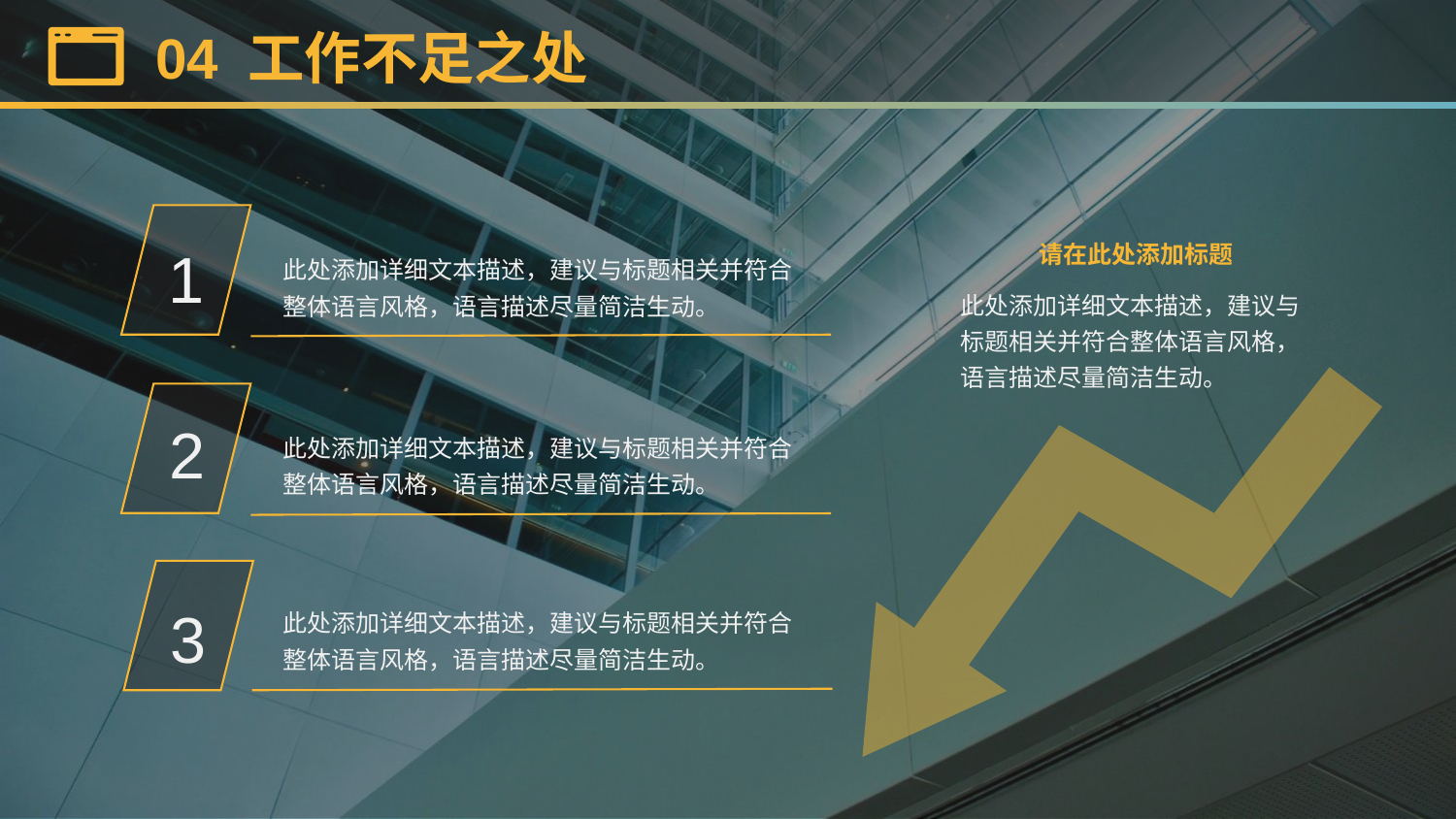

04 工作不足之处

1
请在此处添加标题
此处添加详细文本描述，建议与标题相关并符合整体语言风格，语言描述尽量简洁生动。
此处添加详细文本描述，建议与标题相关并符合整体语言风格，语言描述尽量简洁生动。

2
此处添加详细文本描述，建议与标题相关并符合整体语言风格，语言描述尽量简洁生动。

3
此处添加详细文本描述，建议与标题相关并符合整体语言风格，语言描述尽量简洁生动。